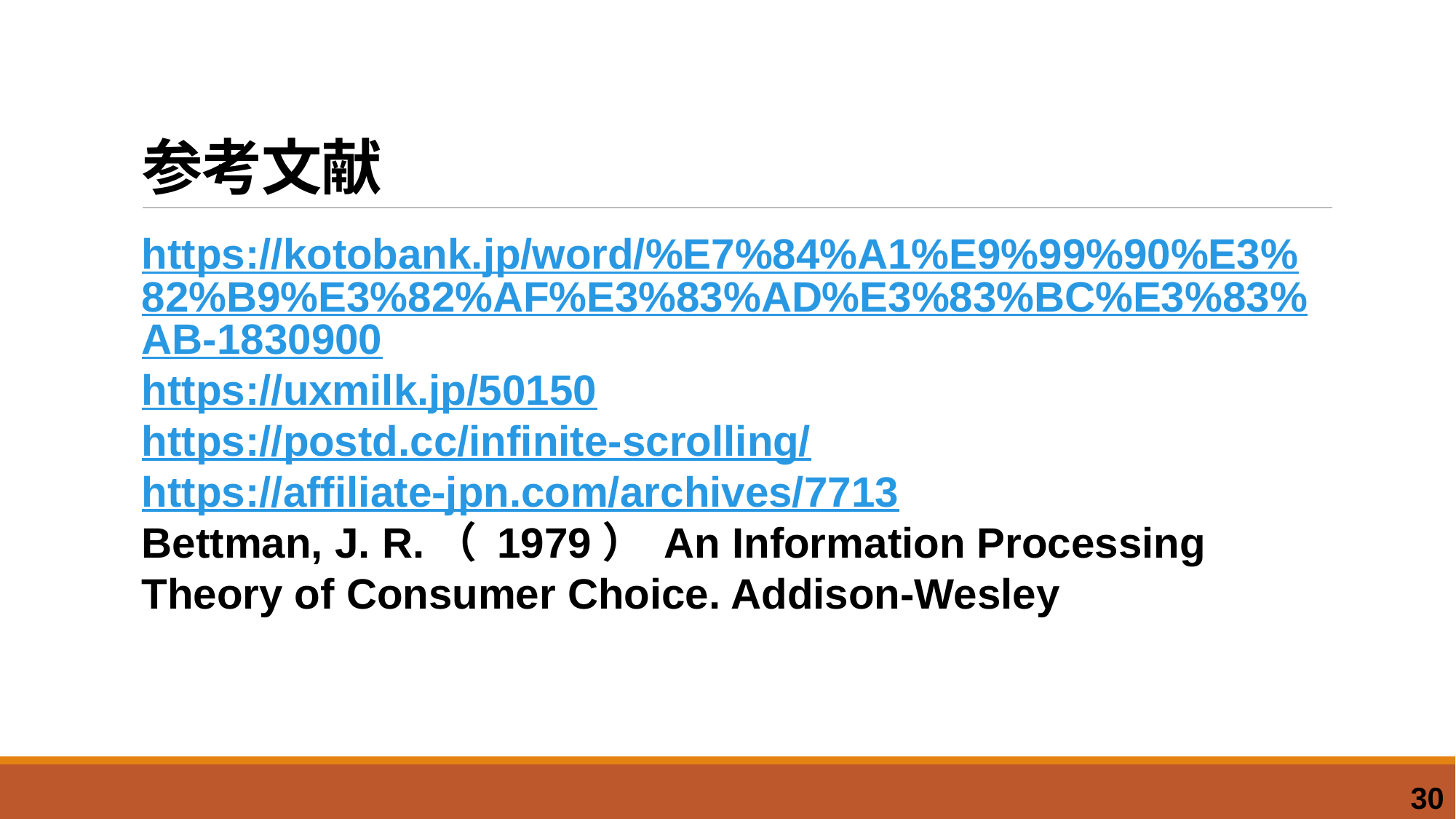

# 参考文献
https://kotobank.jp/word/%E7%84%A1%E9%99%90%E3%82%B9%E3%82%AF%E3%83%AD%E3%83%BC%E3%83%AB-1830900
https://uxmilk.jp/50150
https://postd.cc/infinite-scrolling/
https://affiliate-jpn.com/archives/7713
Bettman, J. R.（ 1979） An Information Processing Theory of Consumer Choice. Addison-Wesley

30